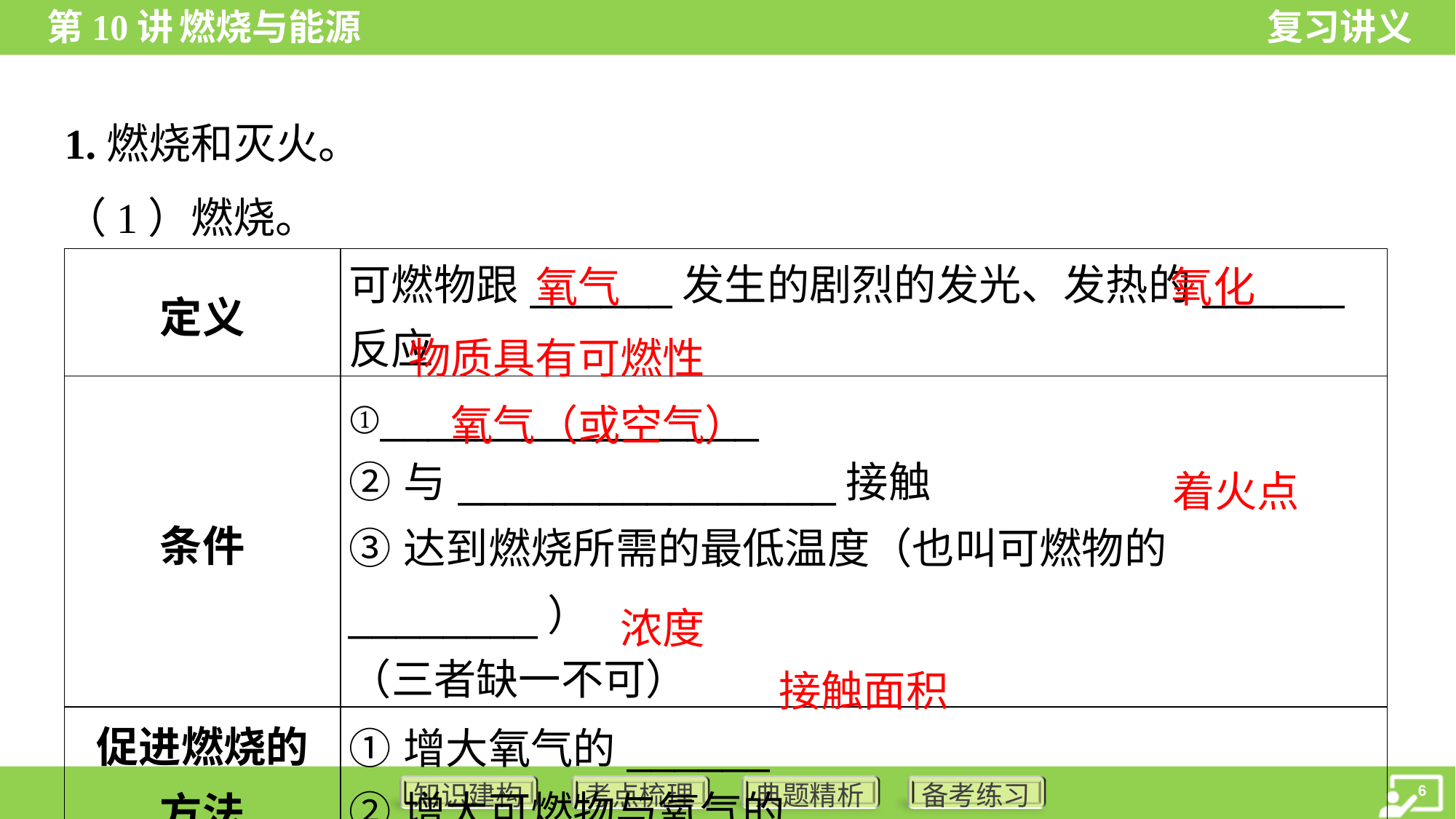

1.燃烧和灭火。
（1）燃烧。
氧气
氧化
| 定义 | 可燃物跟\_\_\_\_\_\_发生的剧烈的发光、发热的\_\_\_\_\_\_反应 |
| --- | --- |
| 条件 | ①\_\_\_\_\_\_\_\_\_\_\_\_\_\_\_\_ ②与\_\_\_\_\_\_\_\_\_\_\_\_\_\_\_\_接触 ③达到燃烧所需的最低温度（也叫可燃物的\_\_\_\_\_\_\_\_） （三者缺一不可） |
| 促进燃烧的 方法 | ①增大氧气的\_\_\_\_\_\_ ②增大可燃物与氧气的\_\_\_\_\_\_\_\_\_\_ |
物质具有可燃性
氧气（或空气）
着火点
浓度
接触面积